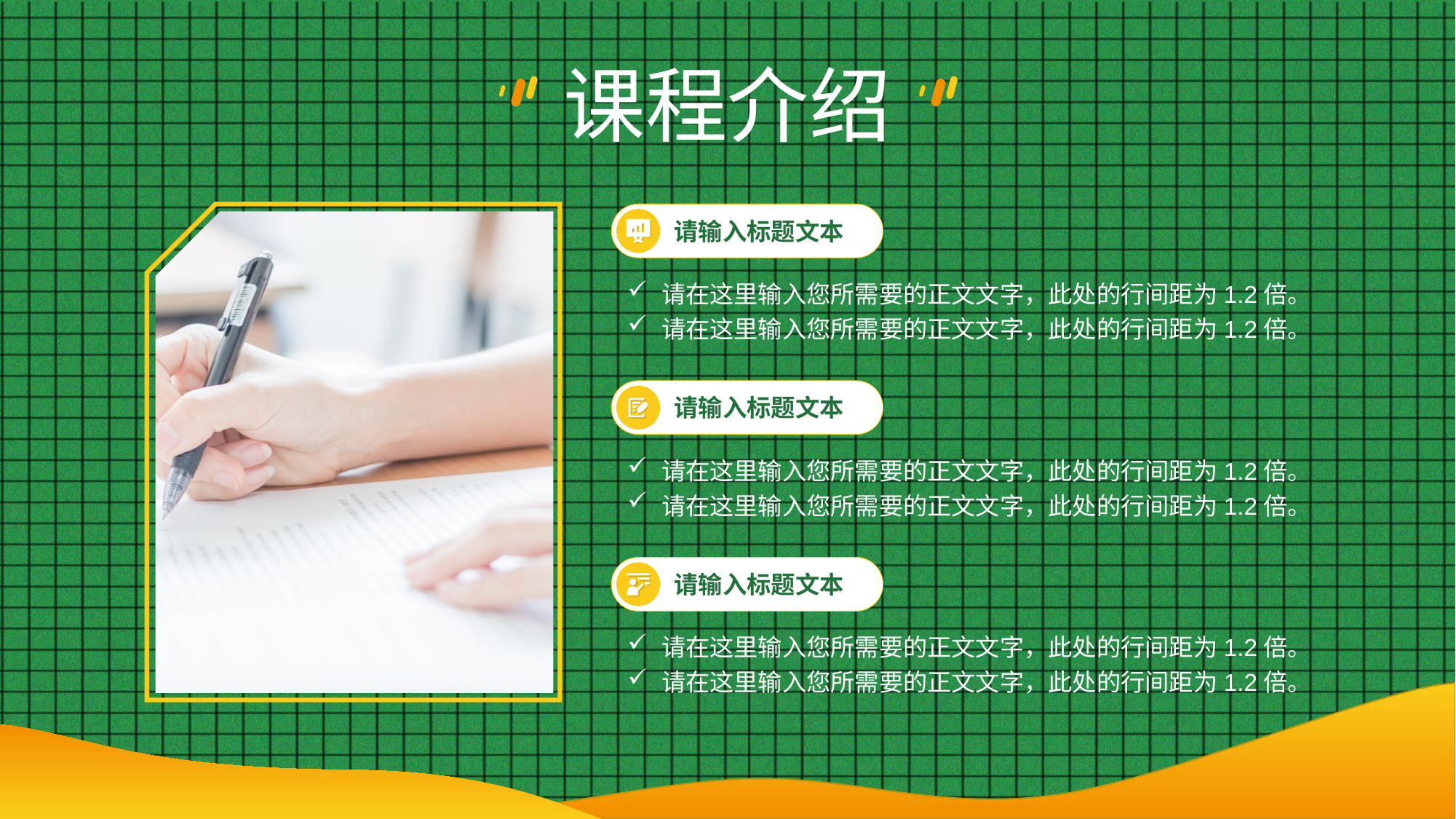

课程介绍

请输入标题文本
请在这里输入您所需要的正文文字，此处的行间距为1.2倍。
请在这里输入您所需要的正文文字，此处的行间距为1.2倍。

请输入标题文本

请在这里输入您所需要的正文文字，此处的行间距为1.2倍。
请在这里输入您所需要的正文文字，此处的行间距为1.2倍。

请输入标题文本

请在这里输入您所需要的正文文字，此处的行间距为1.2倍。
请在这里输入您所需要的正文文字，此处的行间距为1.2倍。